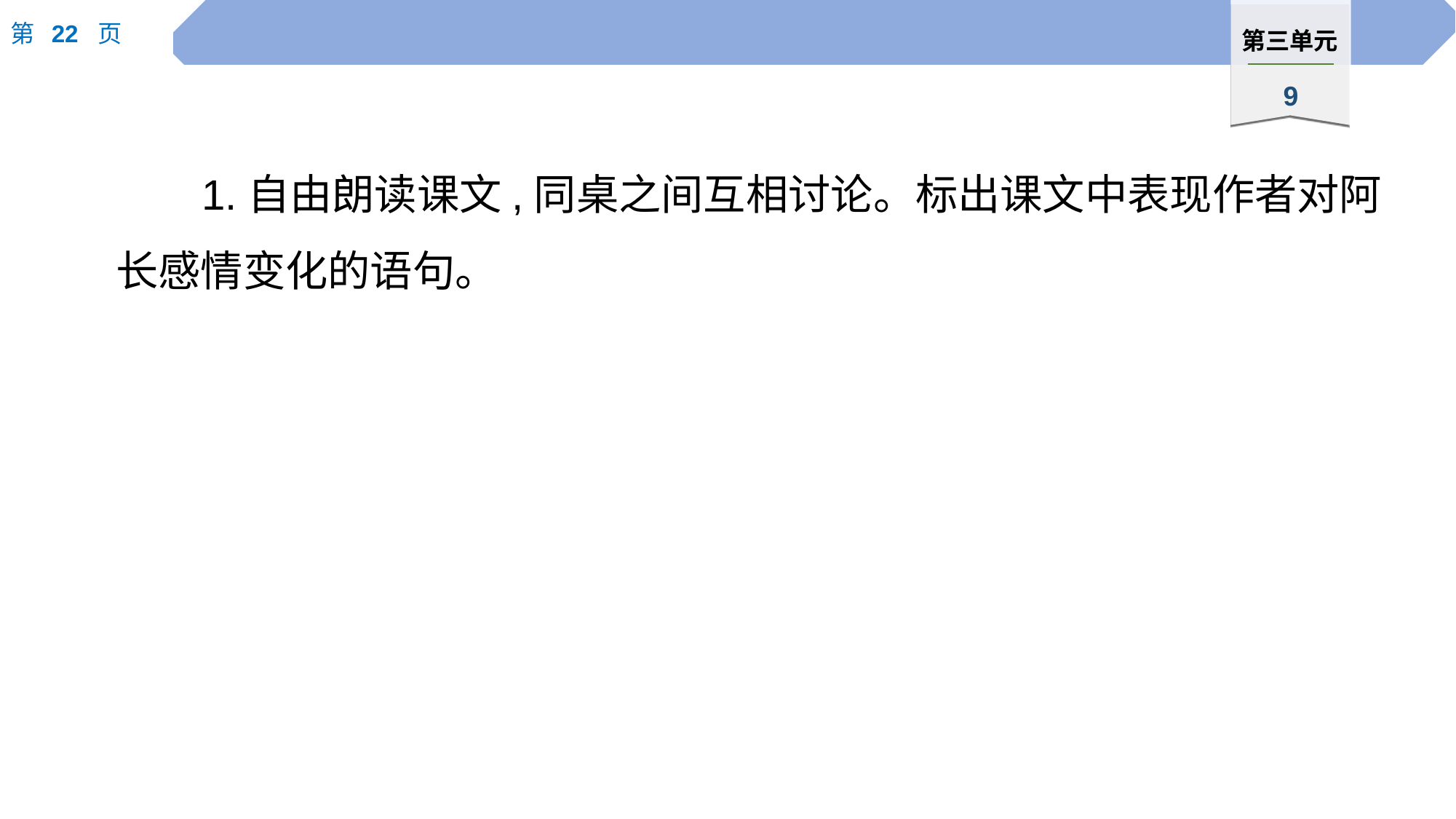

1.自由朗读课文,同桌之间互相讨论。标出课文中表现作者对阿长感情变化的语句。